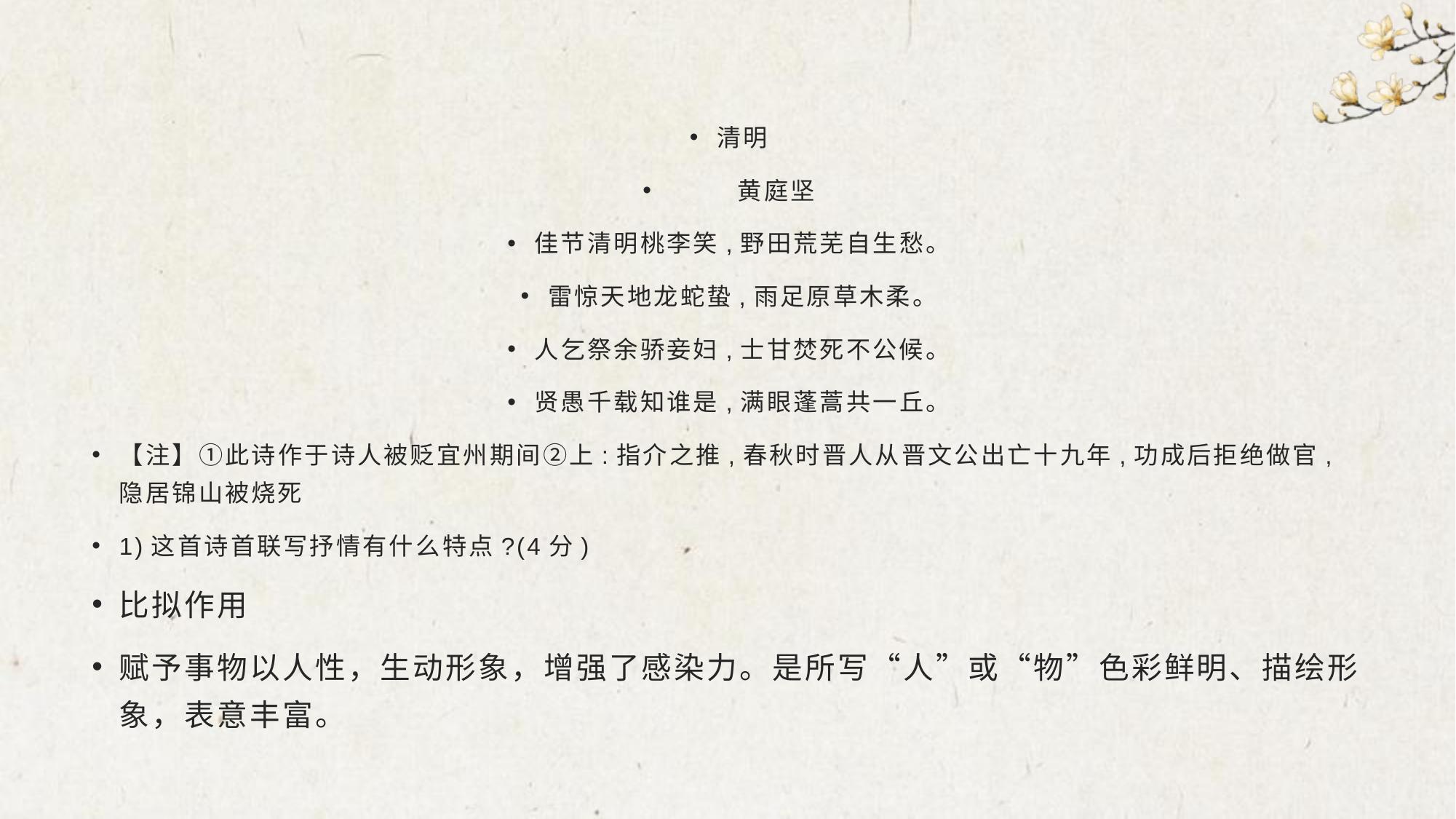

#
清明
        黄庭坚
佳节清明桃李笑,野田荒芜自生愁。
雷惊天地龙蛇蛰,雨足原草木柔。
人乞祭余骄妾妇,士甘焚死不公候。
贤愚千载知谁是,满眼蓬蒿共一丘。
【注】①此诗作于诗人被贬宜州期间②上:指介之推,春秋时晋人从晋文公出亡十九年,功成后拒绝做官,隐居锦山被烧死
1)这首诗首联写抒情有什么特点?(4分)
比拟作用
赋予事物以人性，生动形象，增强了感染力。是所写“人”或“物”色彩鲜明、描绘形象，表意丰富。